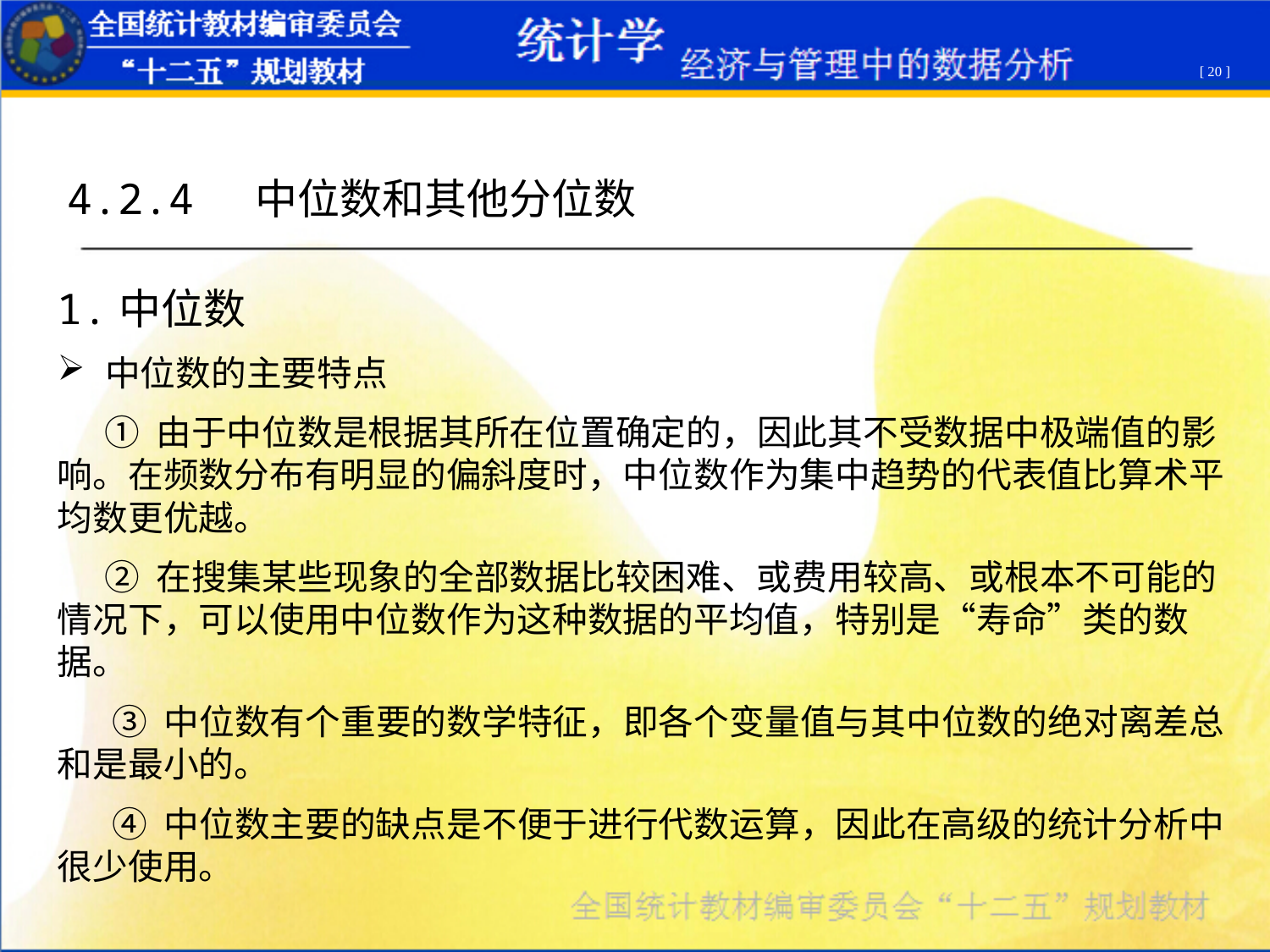

[ 20 ]
4.2.4  中位数和其他分位数
1.中位数
中位数的主要特点
      ① 由于中位数是根据其所在位置确定的，因此其不受数据中极端值的影响。在频数分布有明显的偏斜度时，中位数作为集中趋势的代表值比算术平均数更优越。
      ② 在搜集某些现象的全部数据比较困难、或费用较高、或根本不可能的情况下，可以使用中位数作为这种数据的平均值，特别是“寿命”类的数据。
       ③ 中位数有个重要的数学特征，即各个变量值与其中位数的绝对离差总和是最小的。
       ④ 中位数主要的缺点是不便于进行代数运算，因此在高级的统计分析中很少使用。